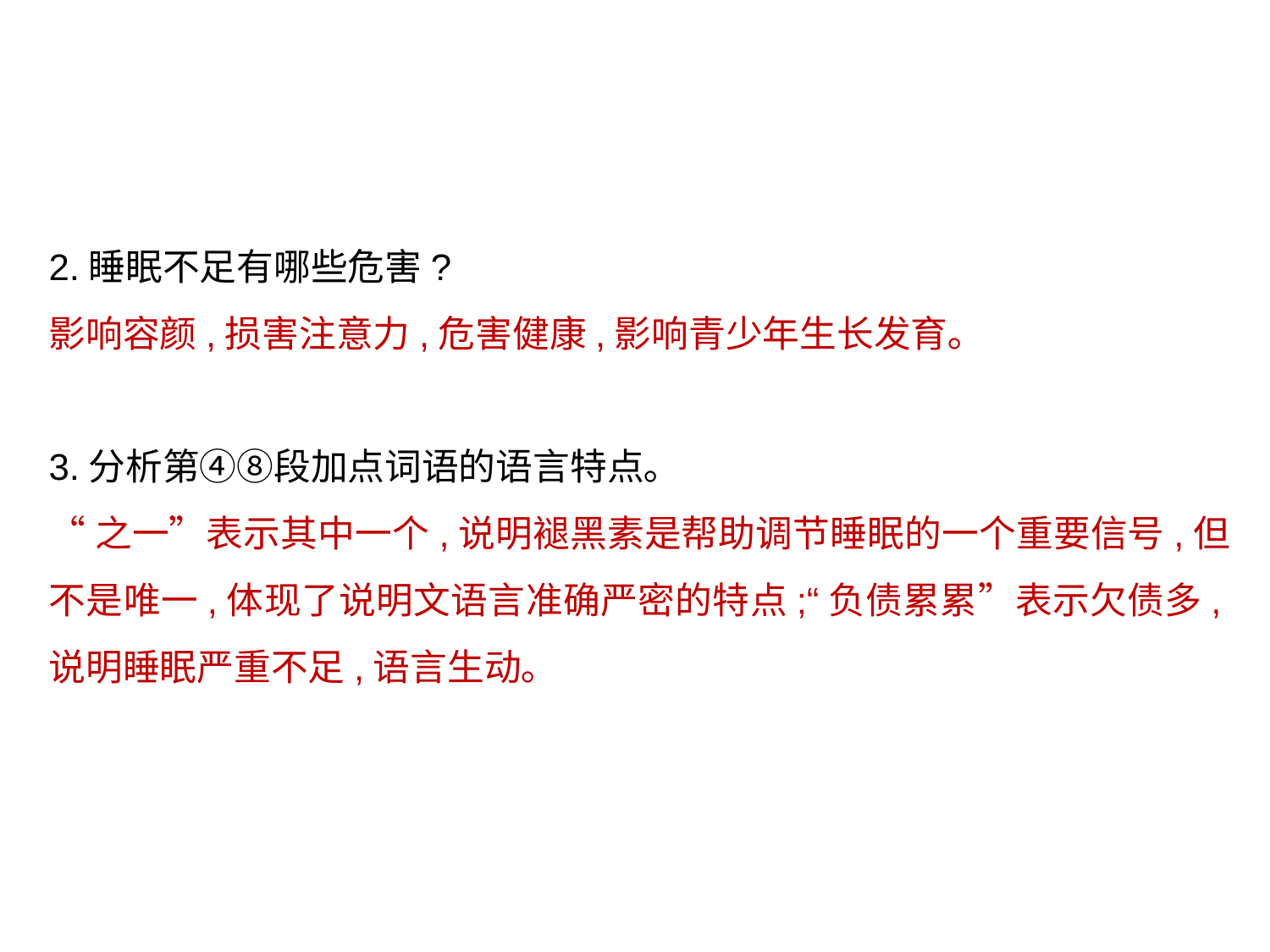

2.睡眠不足有哪些危害?
影响容颜,损害注意力,危害健康,影响青少年生长发育｡

3.分析第④⑧段加点词语的语言特点｡
“之一”表示其中一个,说明褪黑素是帮助调节睡眠的一个重要信号,但不是唯一,体现了说明文语言准确严密的特点;“负债累累”表示欠债多,说明睡眠严重不足,语言生动｡